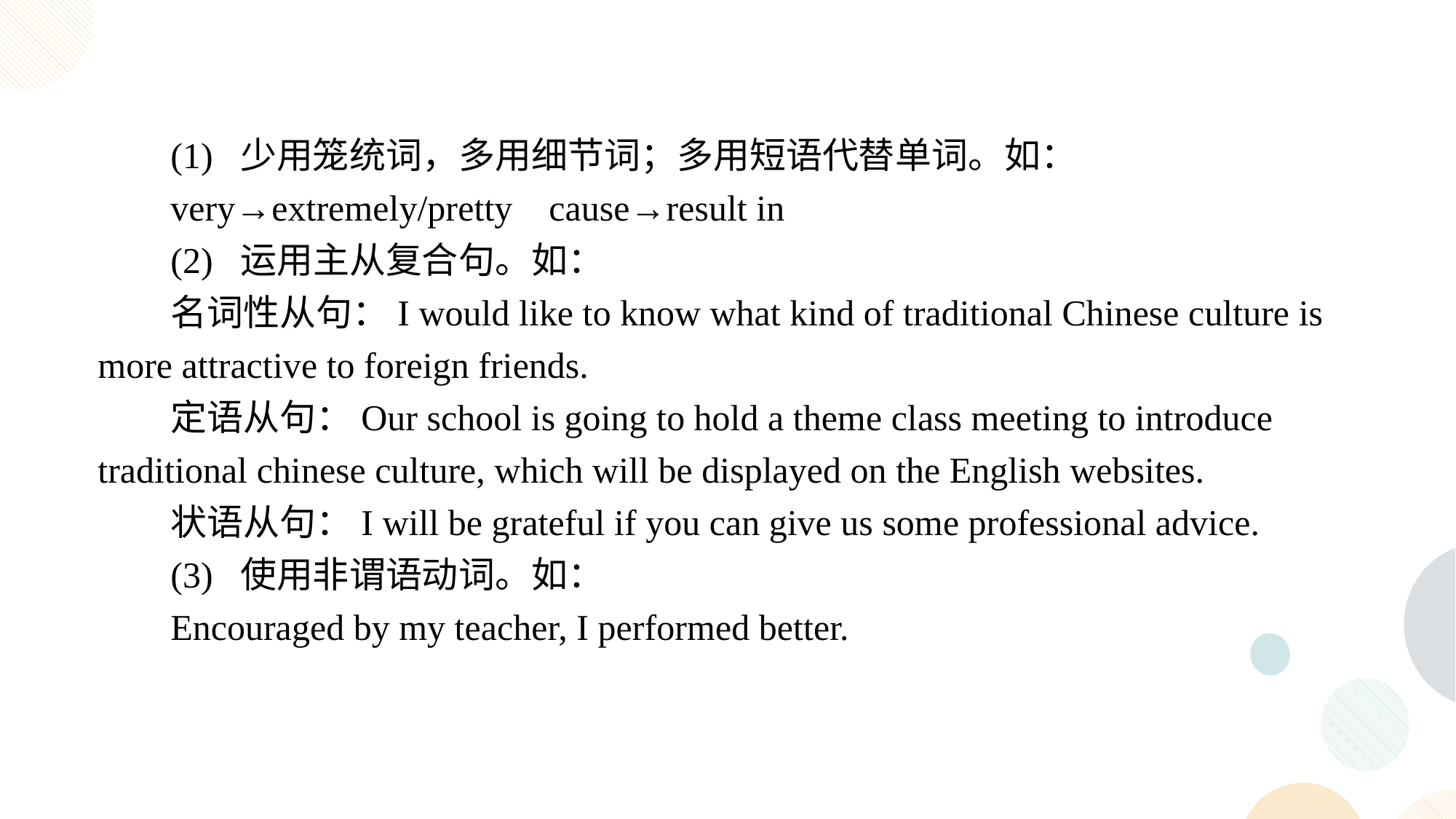

(1)  少用笼统词，多用细节词；多用短语代替单词。如：
very→extremely/pretty    cause→result in
(2)  运用主从复合句。如：
名词性从句：I would like to know what kind of traditional Chinese culture is more attractive to foreign friends.
定语从句：Our school is going to hold a theme class meeting to introduce  traditional chinese culture, which will be displayed on the English websites.
状语从句：I will be grateful if you can give us some professional advice.
(3)  使用非谓语动词。如：
Encouraged by my teacher, I performed better.